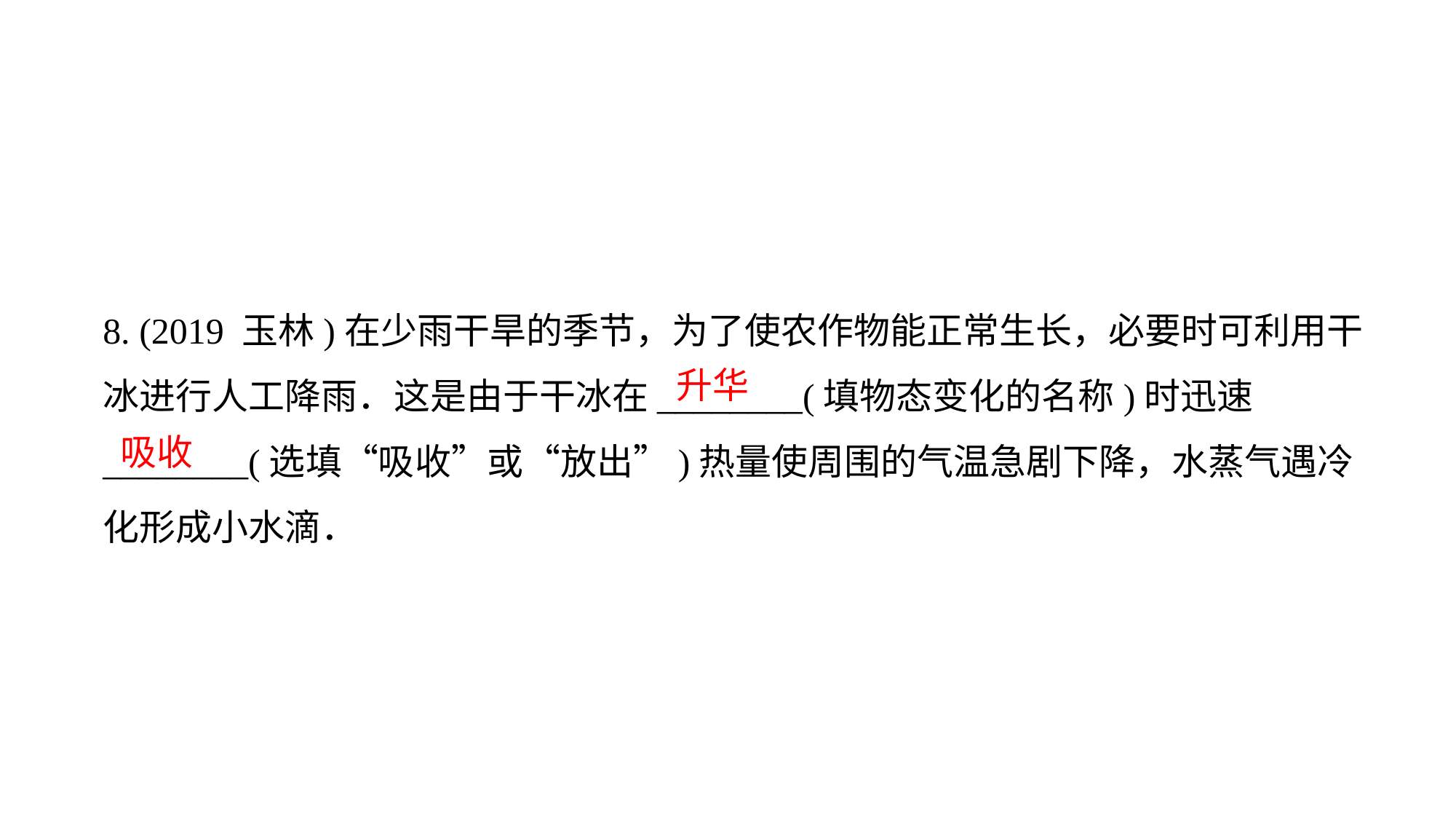

8. (2019 玉林)在少雨干旱的季节，为了使农作物能正常生长，必要时可利用干冰进行人工降雨．这是由于干冰在________(填物态变化的名称)时迅速________(选填“吸收”或“放出”)热量使周围的气温急剧下降，水蒸气遇冷化形成小水滴．

升华
吸收